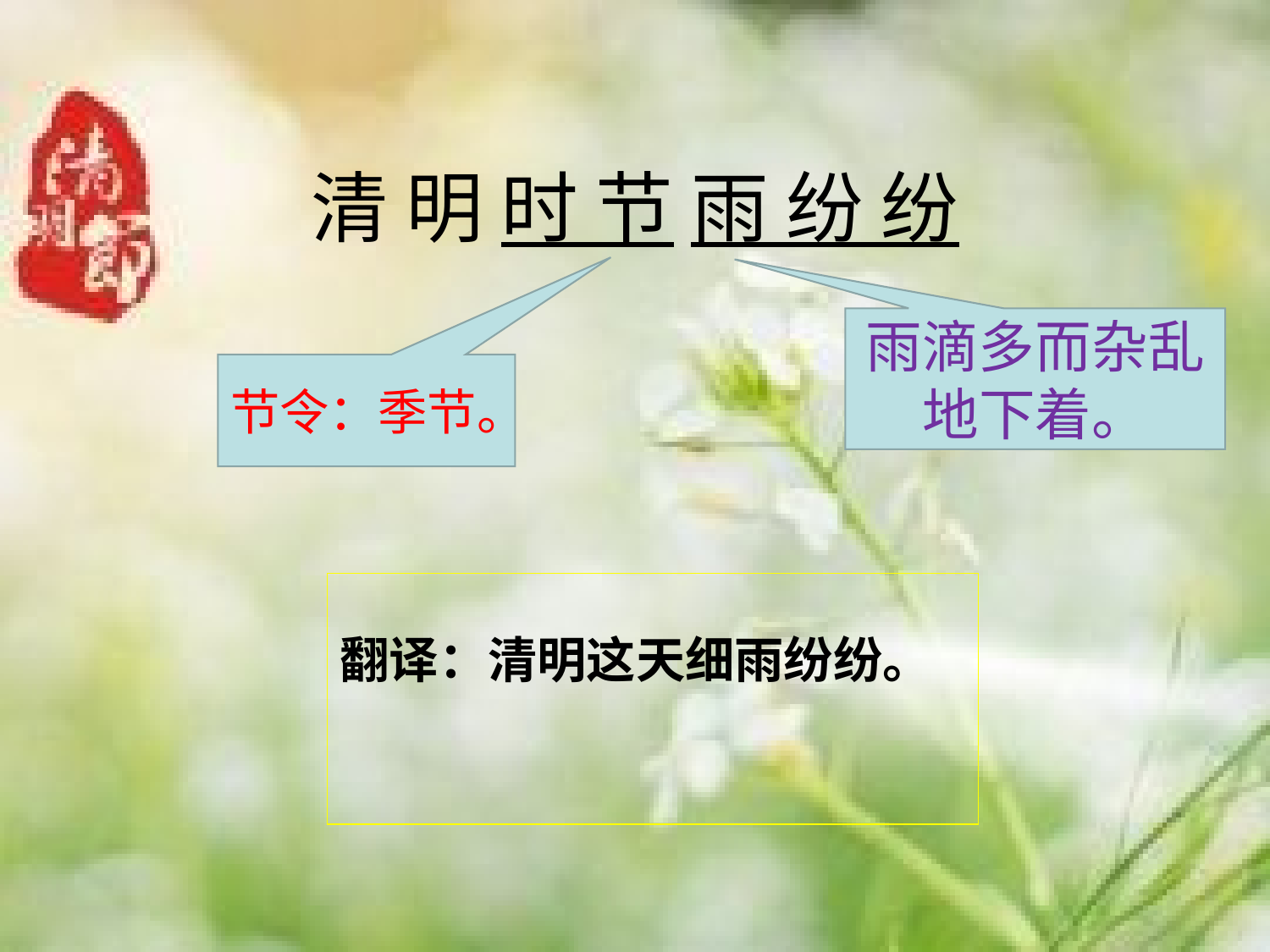

# 清 明 时 节 雨 纷 纷
雨滴多而杂乱地下着。
节令：季节。

翻译：清明这天细雨纷纷。